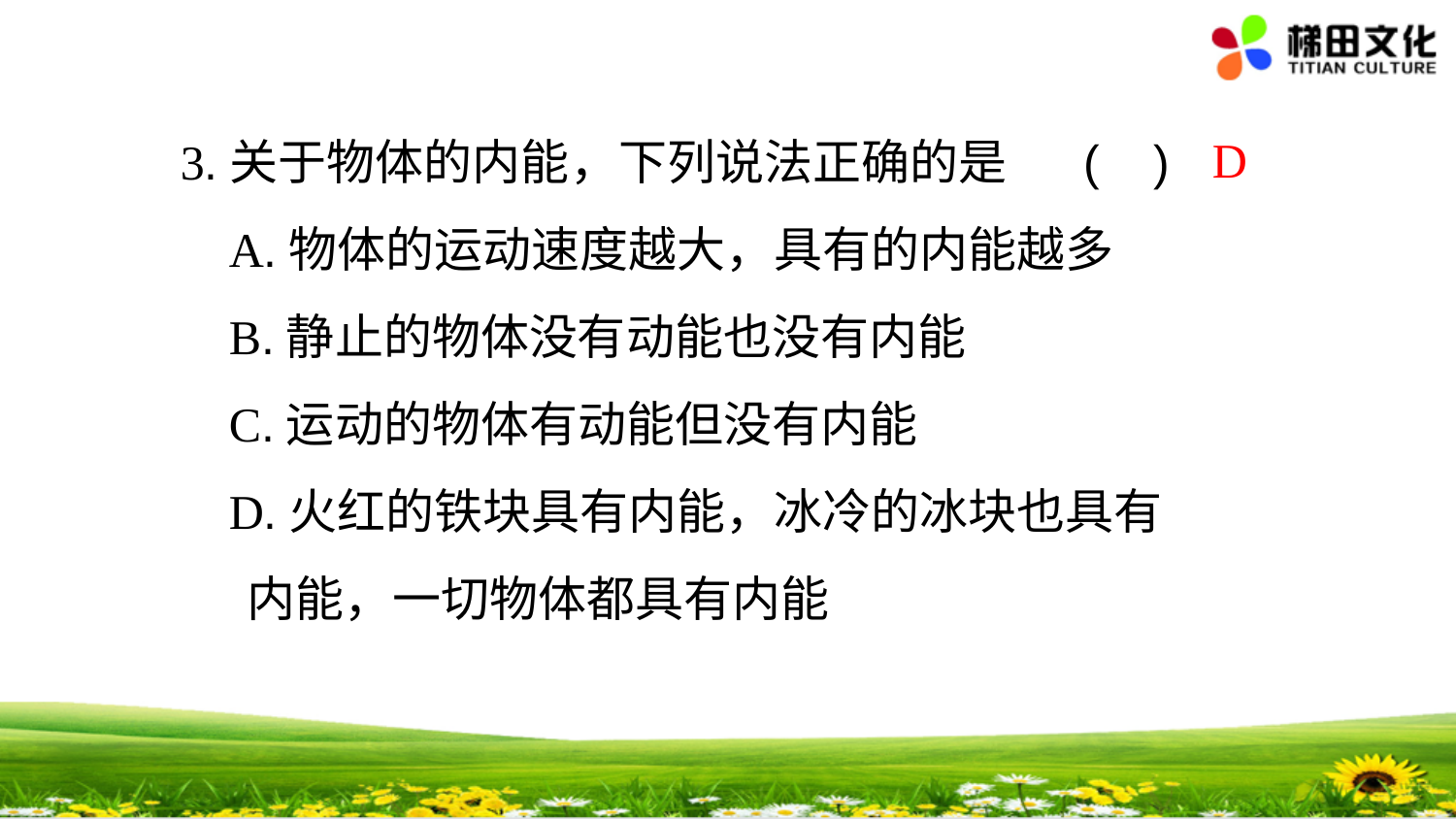

3.关于物体的内能，下列说法正确的是      (    )
    A.物体的运动速度越大，具有的内能越多
    B.静止的物体没有动能也没有内能
    C.运动的物体有动能但没有内能
    D.火红的铁块具有内能，冰冷的冰块也具有
     内能，一切物体都具有内能
D